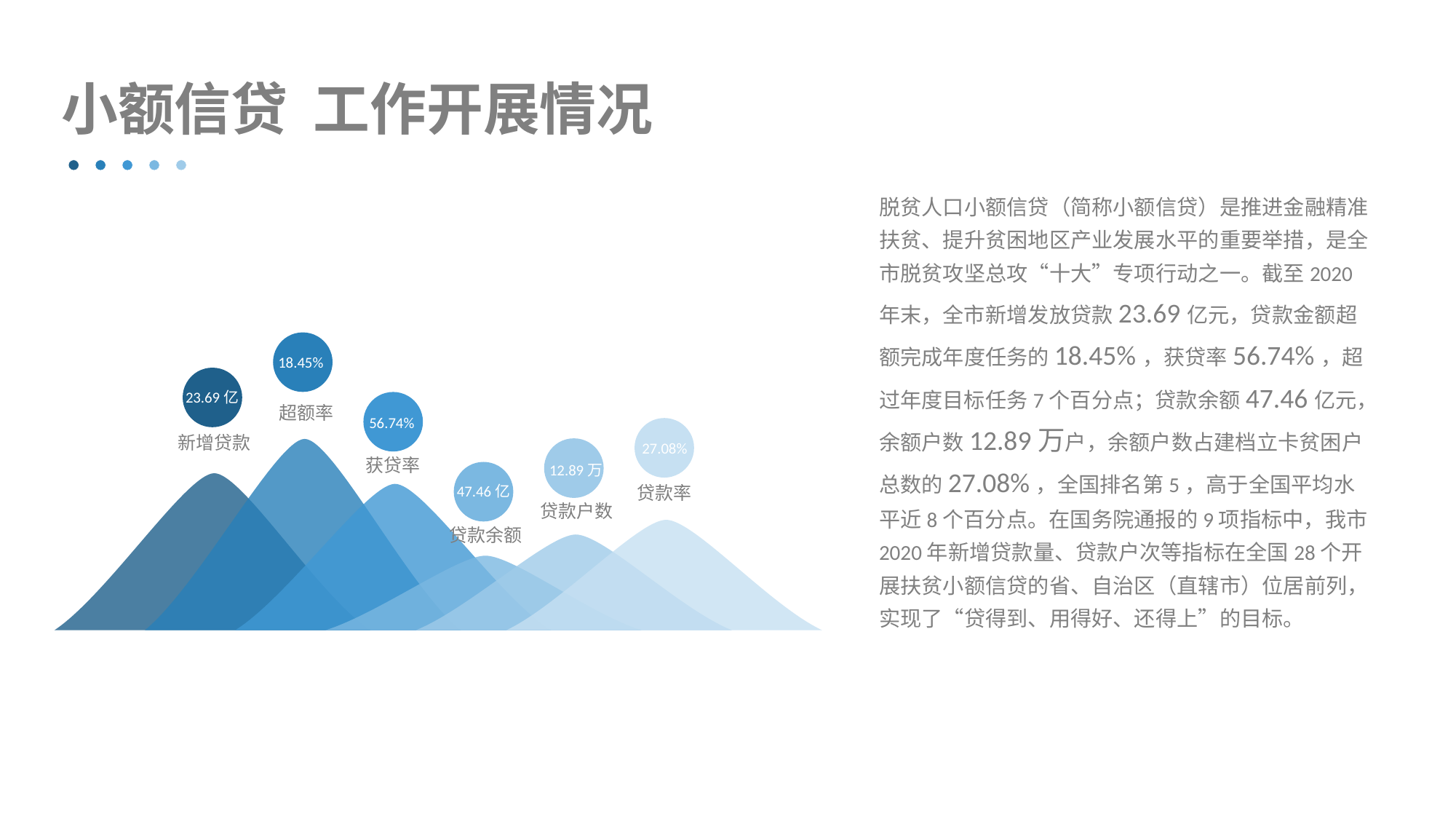

# 小额信贷  工作开展情况
脱贫人口小额信贷（简称小额信贷）是推进金融精准扶贫、提升贫困地区产业发展水平的重要举措，是全市脱贫攻坚总攻“十大”专项行动之一。截至2020年末，全市新增发放贷款23.69亿元，贷款金额超额完成年度任务的18.45%，获贷率56.74%，超过年度目标任务7个百分点；贷款余额47.46亿元，余额户数12.89万户，余额户数占建档立卡贫困户总数的27.08%，全国排名第5，高于全国平均水平近8个百分点。在国务院通报的9项指标中，我市2020年新增贷款量、贷款户次等指标在全国28个开展扶贫小额信贷的省、自治区（直辖市）位居前列，实现了“贷得到、用得好、还得上”的目标。

18.45%
23.69亿
超额率
56.74%
新增贷款
27.08%
获贷率
12.89万
47.46亿
贷款率
贷款户数
贷款余额